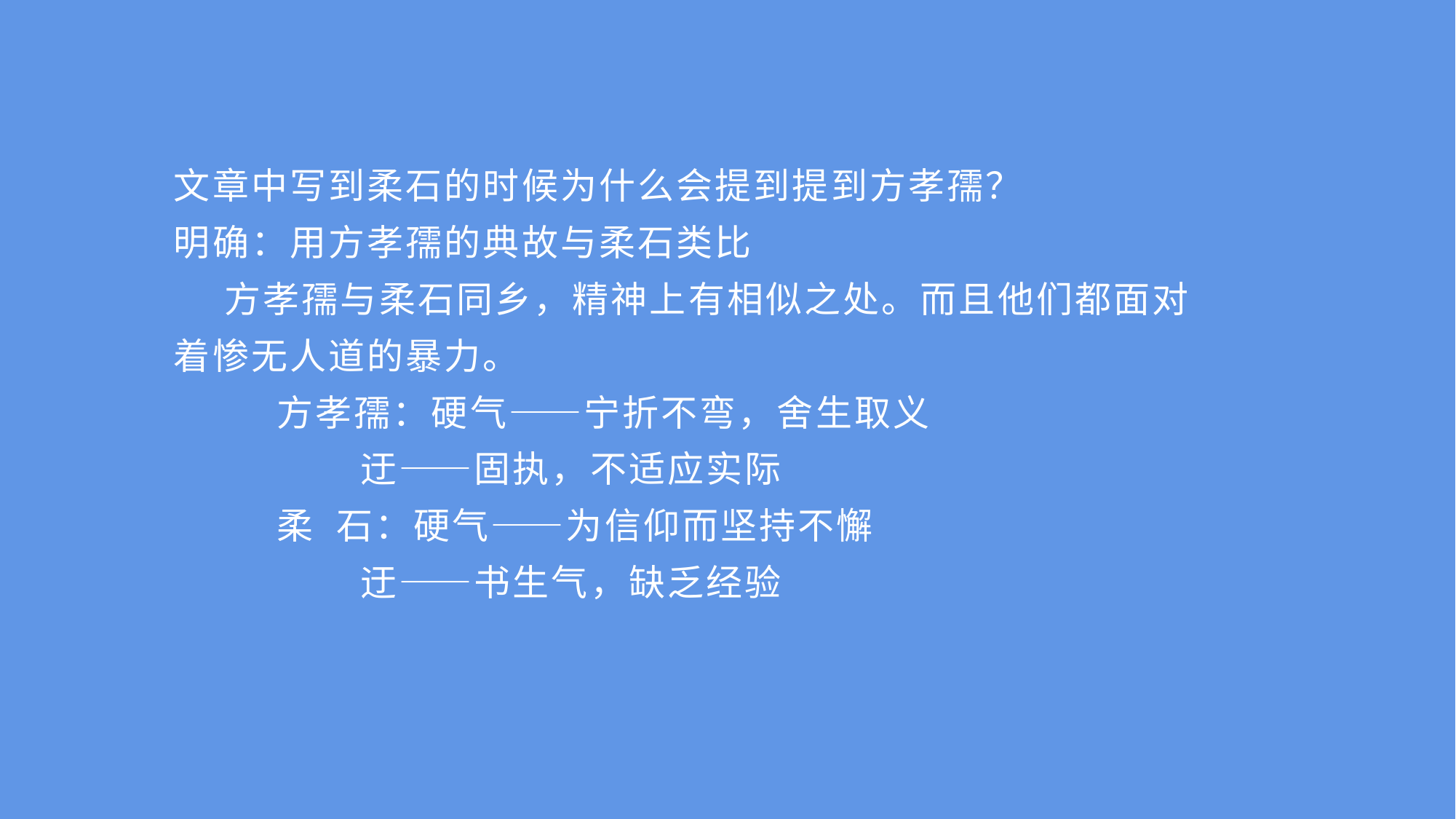

文章中写到柔石的时候为什么会提到提到方孝孺？
明确：用方孝孺的典故与柔石类比
    方孝孺与柔石同乡，精神上有相似之处。而且他们都面对着惨无人道的暴力。
         方孝孺：硬气——宁折不弯，舍生取义
                 迂——固执，不适应实际
         柔  石：硬气——为信仰而坚持不懈
                 迂——书生气，缺乏经验